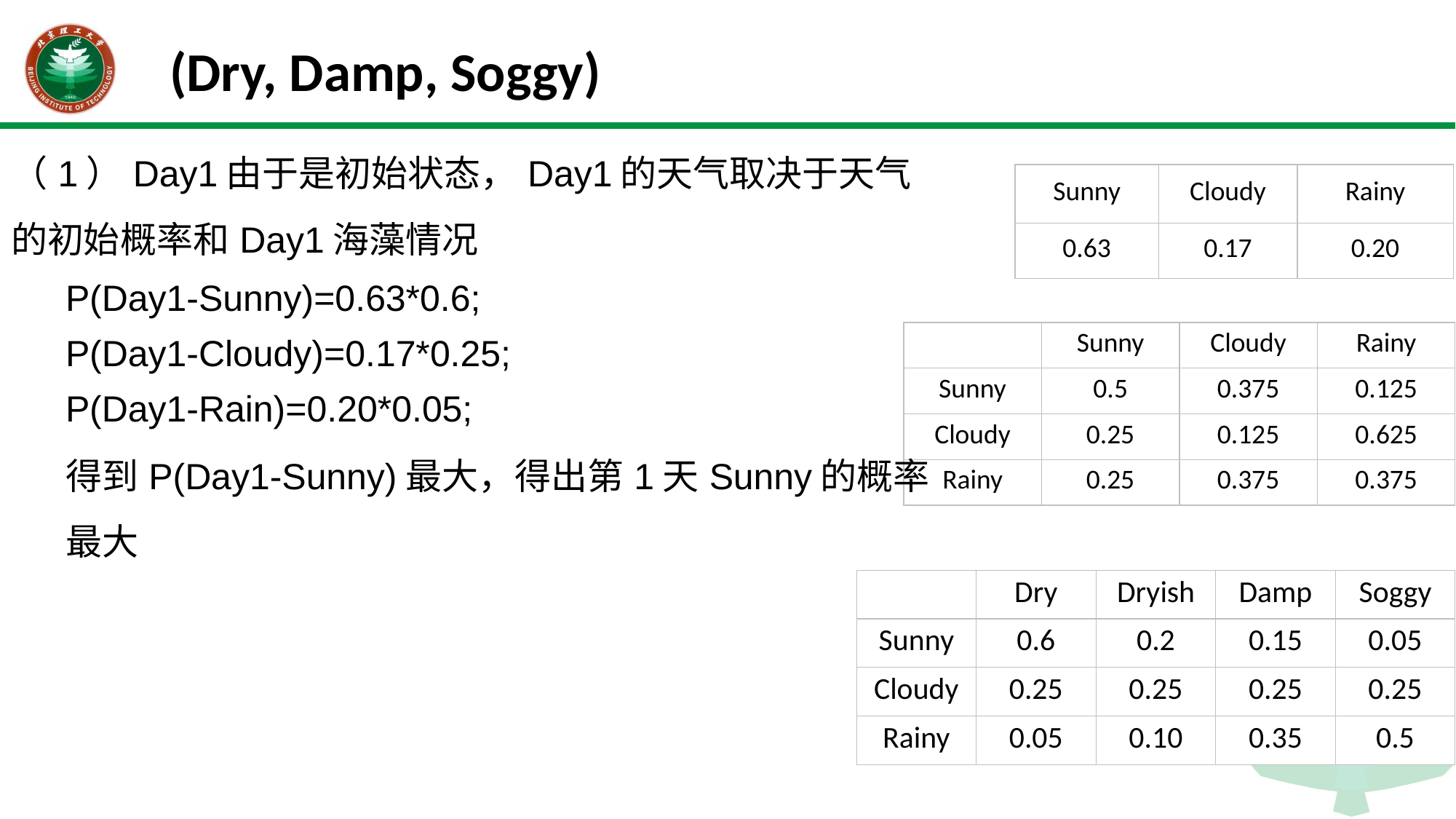

# (Dry, Damp, Soggy)
（1）Day1由于是初始状态，Day1的天气取决于天气的初始概率和Day1海藻情况
P(Day1-Sunny)=0.63*0.6;
P(Day1-Cloudy)=0.17*0.25;
P(Day1-Rain)=0.20*0.05;
得到P(Day1-Sunny)最大，得出第1天Sunny的概率最大

| Sunny | Cloudy | Rainy |
| --- | --- | --- |
| 0.63 | 0.17 | 0.20 |
|  | Sunny | Cloudy | Rainy |
| --- | --- | --- | --- |
| Sunny | 0.5 | 0.375 | 0.125 |
| Cloudy | 0.25 | 0.125 | 0.625 |
| Rainy | 0.25 | 0.375 | 0.375 |
|  | Dry | Dryish | Damp | Soggy |
| --- | --- | --- | --- | --- |
| Sunny | 0.6 | 0.2 | 0.15 | 0.05 |
| Cloudy | 0.25 | 0.25 | 0.25 | 0.25 |
| Rainy | 0.05 | 0.10 | 0.35 | 0.5 |